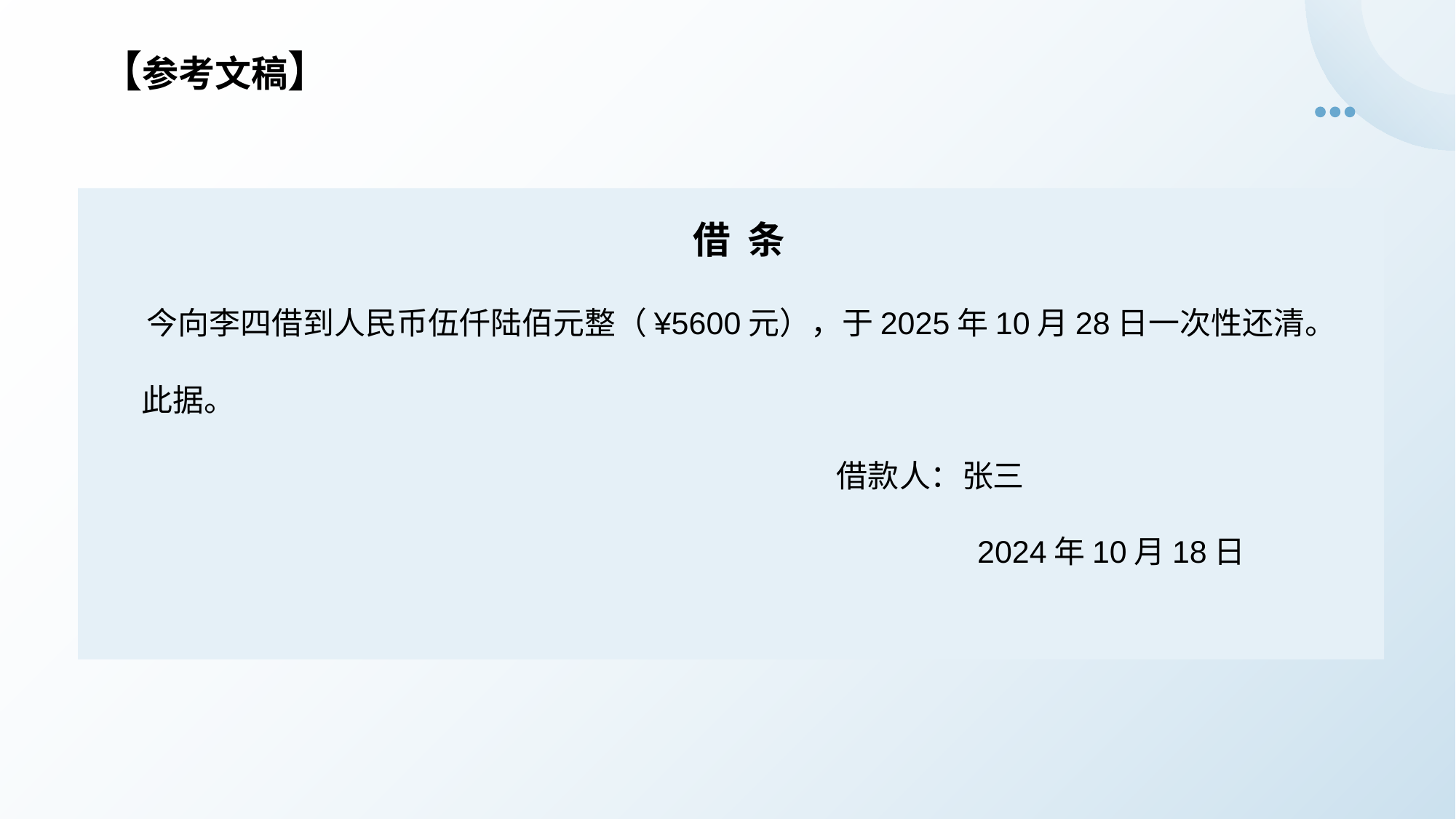

【参考文稿】
 借  条
        今向李四借到人民币伍仟陆佰元整（¥5600元），于2025年10月28日一次性还清。
        此据。
                                                                                                          借款人：张三
                                                                                                       2024年10月18日